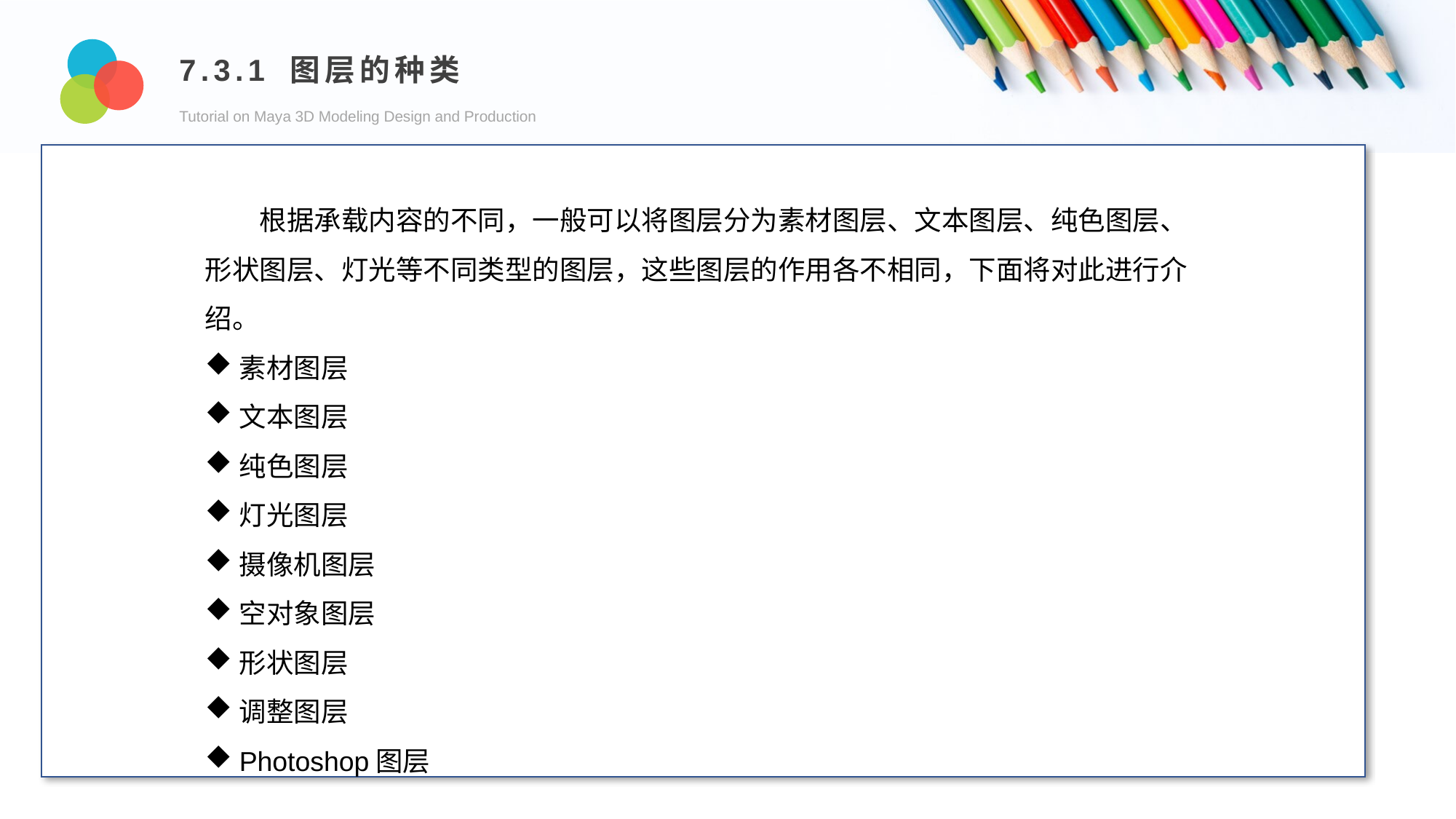

7.3.1 图层的种类
Tutorial on Maya 3D Modeling Design and Production
Design and Production
根据承载内容的不同，一般可以将图层分为素材图层、文本图层、纯色图层、形状图层、灯光等不同类型的图层，这些图层的作用各不相同，下面将对此进行介绍。
素材图层
文本图层
纯色图层
灯光图层
摄像机图层
空对象图层
形状图层
调整图层
Photoshop图层